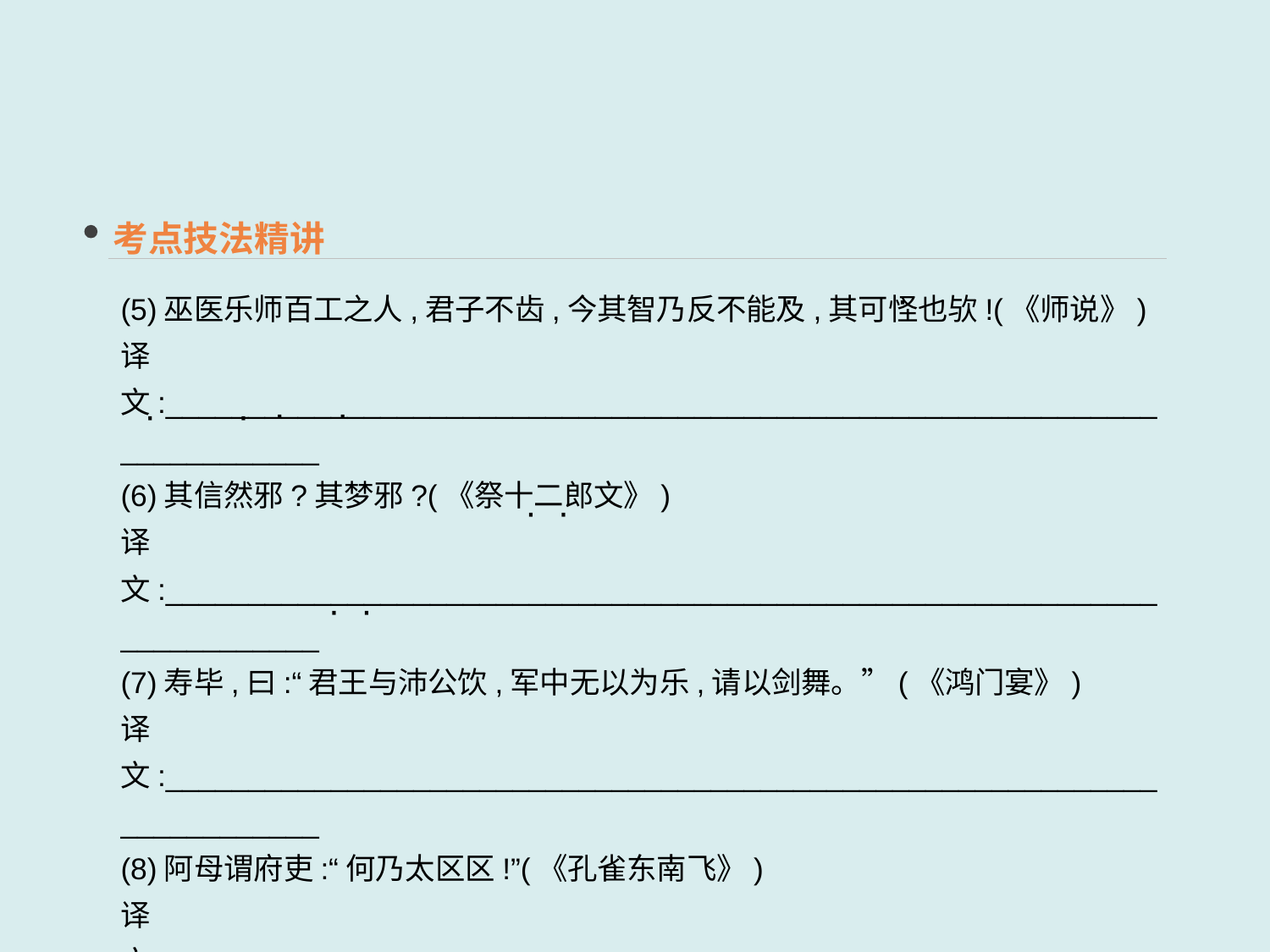

考点技法精讲

(5)巫医乐师百工之人,君子不齿,今其智乃反不能及,其可怪也欤!(《师说》)
译文:________________________________________________________________________
(6)其信然邪?其梦邪?(《祭十二郎文》)
译文:________________________________________________________________________
(7)寿毕,曰:“君王与沛公饮,军中无以为乐,请以剑舞。”(《鸿门宴》)
译文:________________________________________________________________________
(8)阿母谓府吏:“何乃太区区!”(《孔雀东南飞》)
译文:________________________________________________________________________

·          ·
·     ·
·  ·
 ·  ·
·        ·